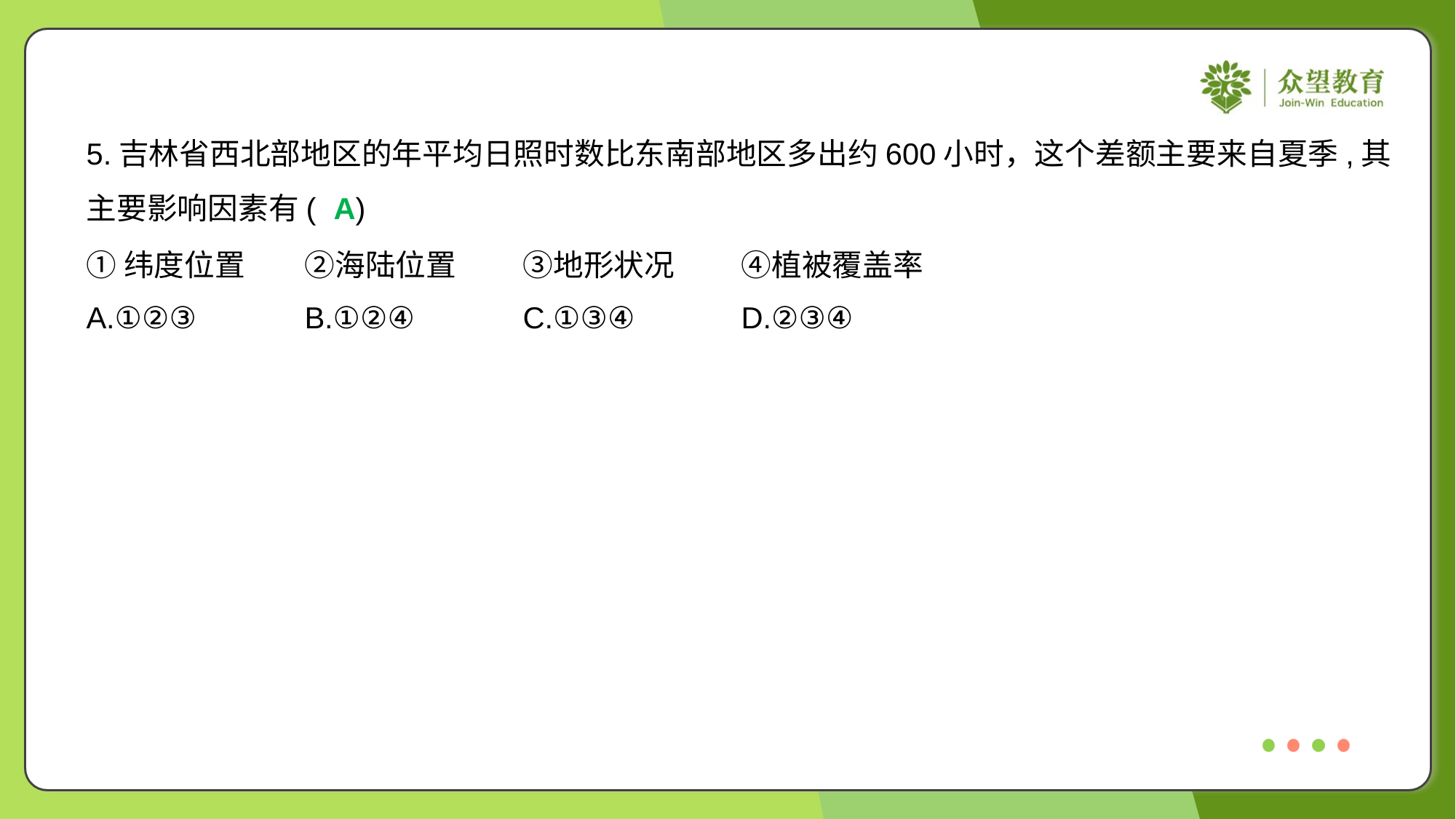

5.吉林省西北部地区的年平均日照时数比东南部地区多出约600小时，这个差额主要来自夏季,其
主要影响因素有(     )
A
①纬度位置	②海陆位置	③地形状况	④植被覆盖率
A.①②③	B.①②④	C.①③④	D.②③④